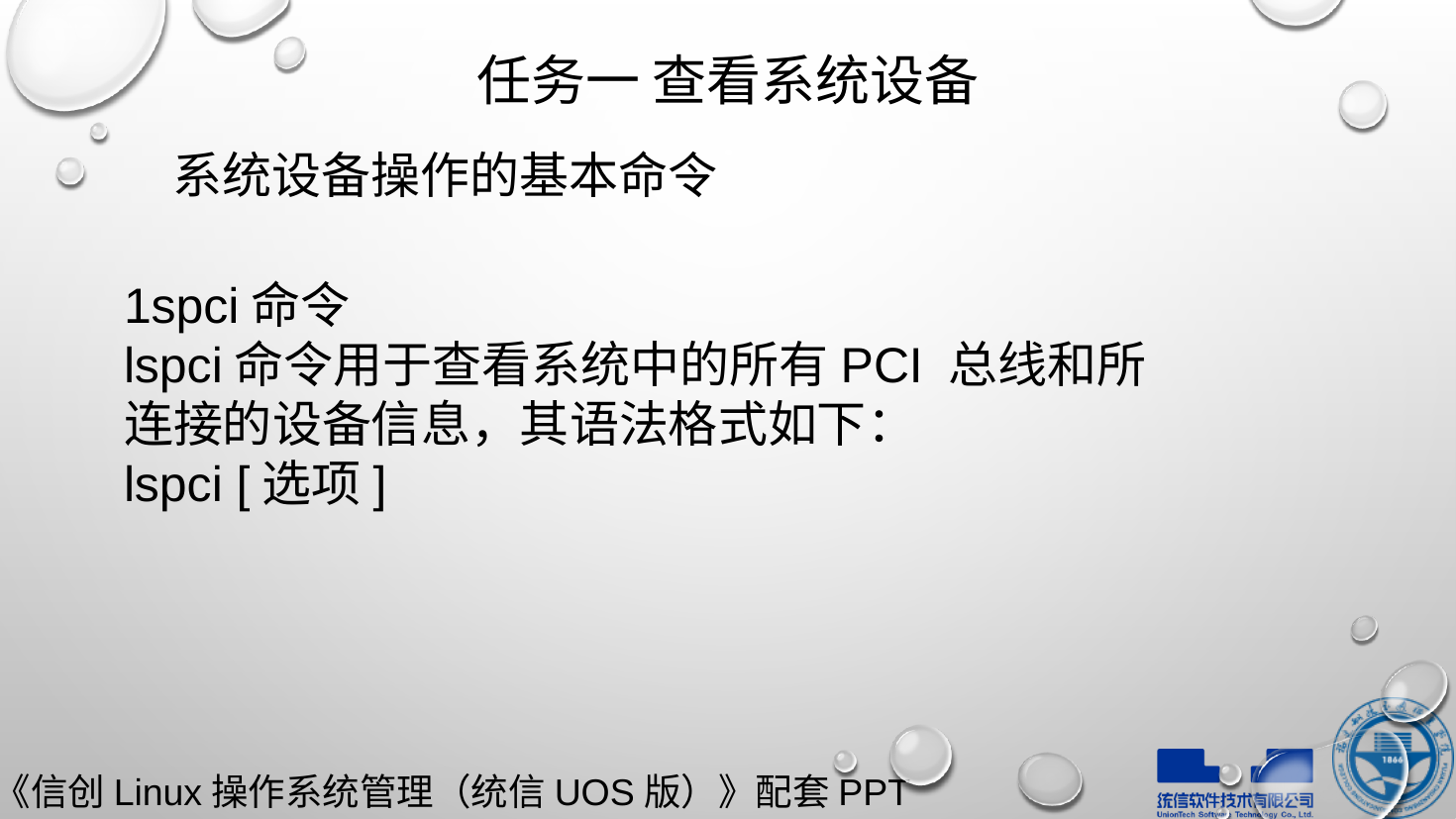

# 任务一 查看系统设备
系统设备操作的基本命令
1spci命令
lspci命令用于查看系统中的所有PCI 总线和所连接的设备信息，其语法格式如下：
lspci [选项]